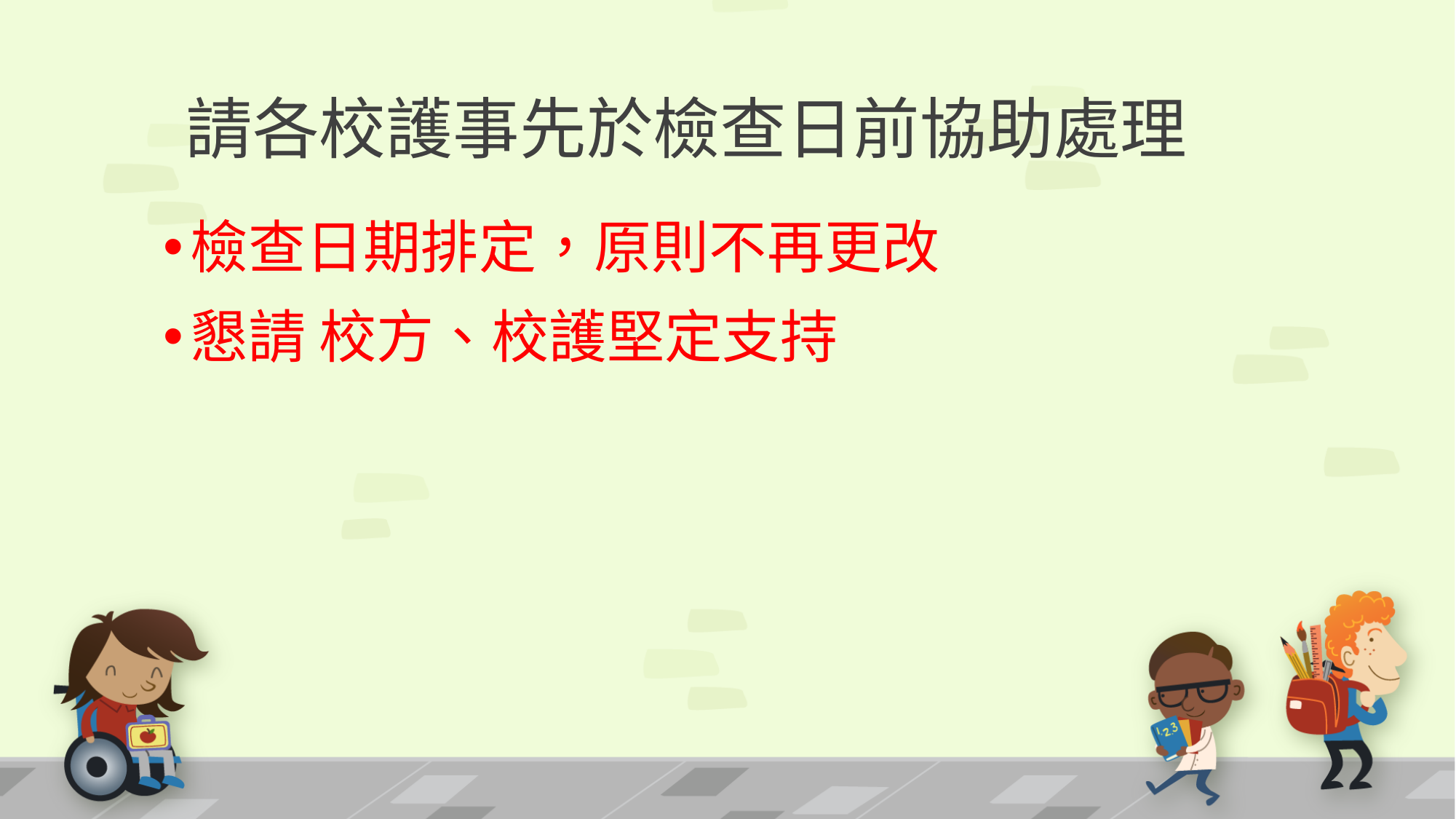

# 請各校護事先於檢查日前協助處理
檢查日期排定，原則不再更改
懇請 校方、校護堅定支持